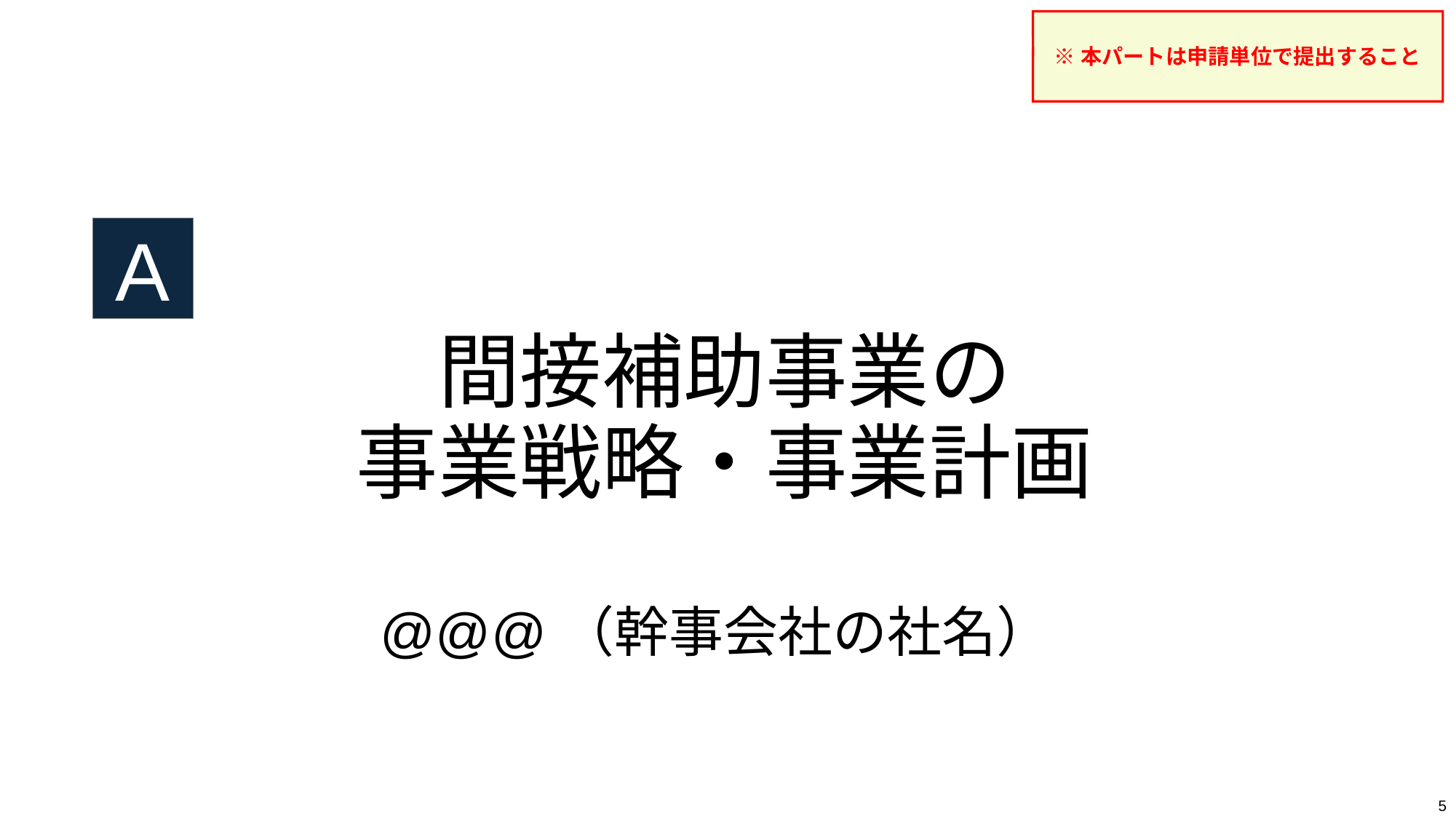

※本パートは申請単位で提出すること
間接補助事業の
事業戦略・事業計画
A
@@@（幹事会社の社名）